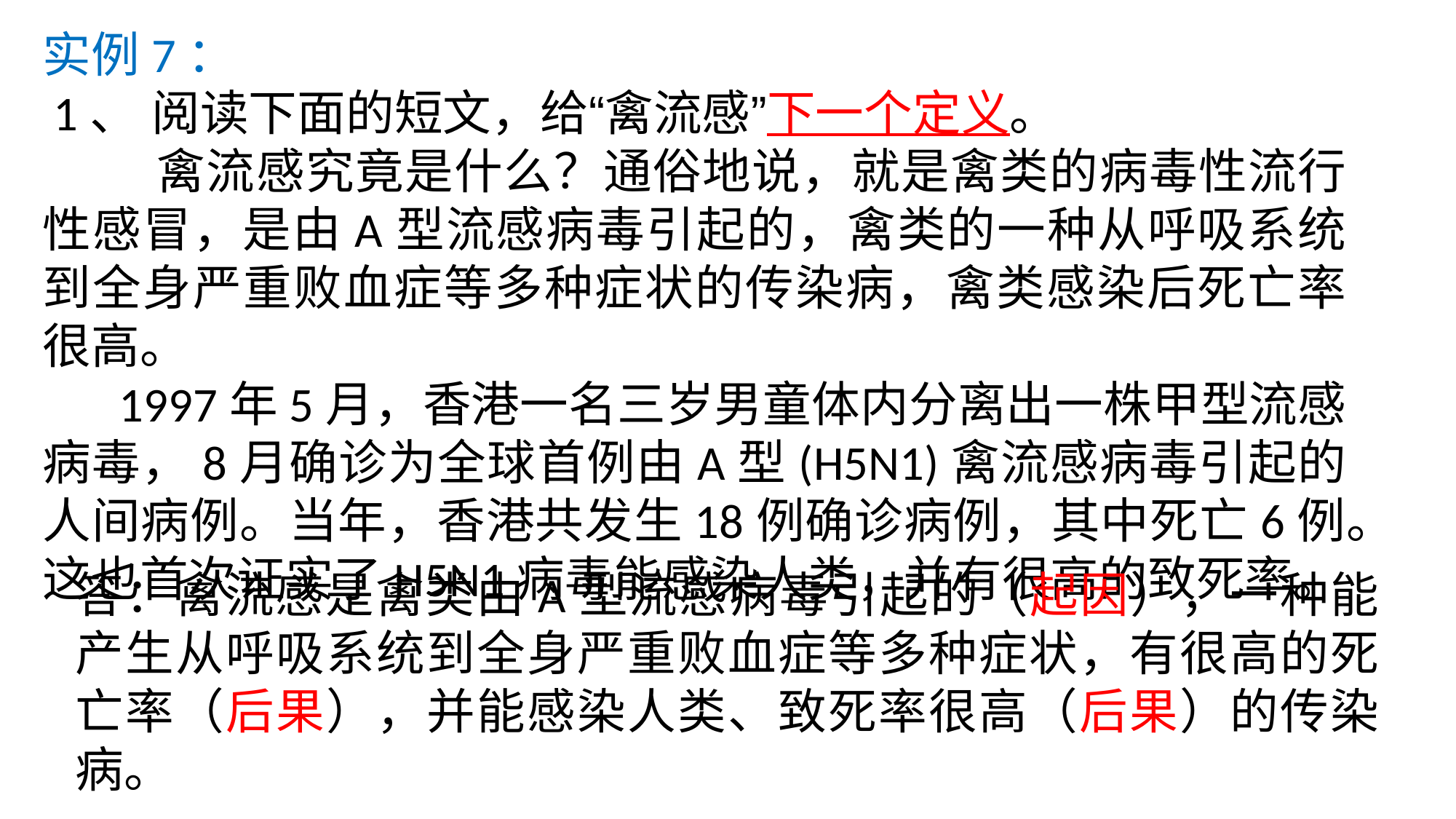

实例7：
 1、 阅读下面的短文，给“禽流感”下一个定义。
       禽流感究竟是什么？通俗地说，就是禽类的病毒性流行性感冒，是由A型流感病毒引起的，禽类的一种从呼吸系统到全身严重败血症等多种症状的传染病，禽类感染后死亡率很高。
       1997年5月，香港一名三岁男童体内分离出一株甲型流感病毒，8月确诊为全球首例由A型(H5N1)禽流感病毒引起的人间病例。当年，香港共发生18例确诊病例，其中死亡6例。这也首次证实了H5N1病毒能感染人类，并有很高的致死率。
答：禽流感是禽类由A型流感病毒引起的（起因），一种能产生从呼吸系统到全身严重败血症等多种症状，有很高的死亡率（后果），并能感染人类、致死率很高（后果）的传染病。